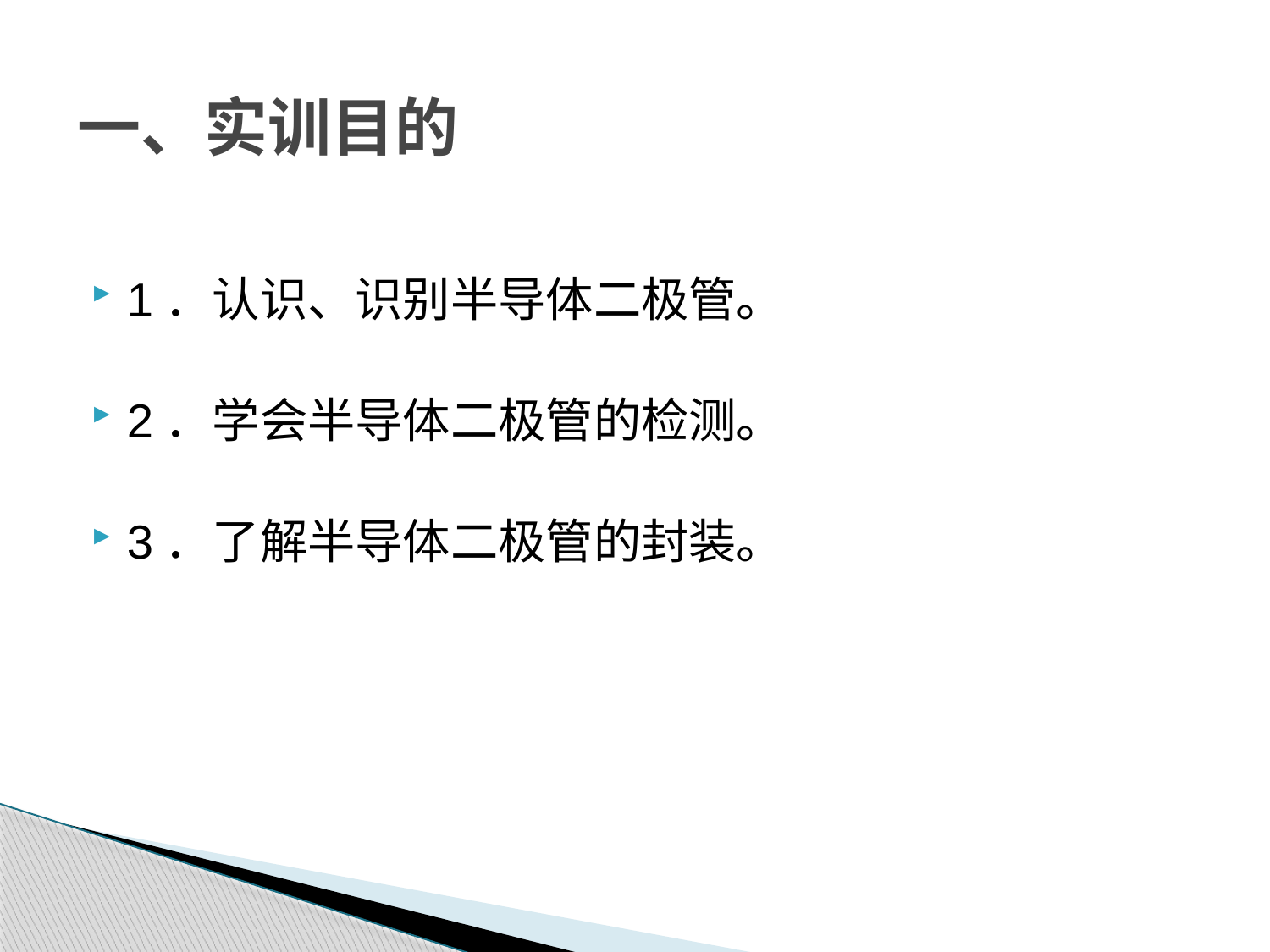

# 一、实训目的
1．认识、识别半导体二极管。
2．学会半导体二极管的检测。
3．了解半导体二极管的封装。